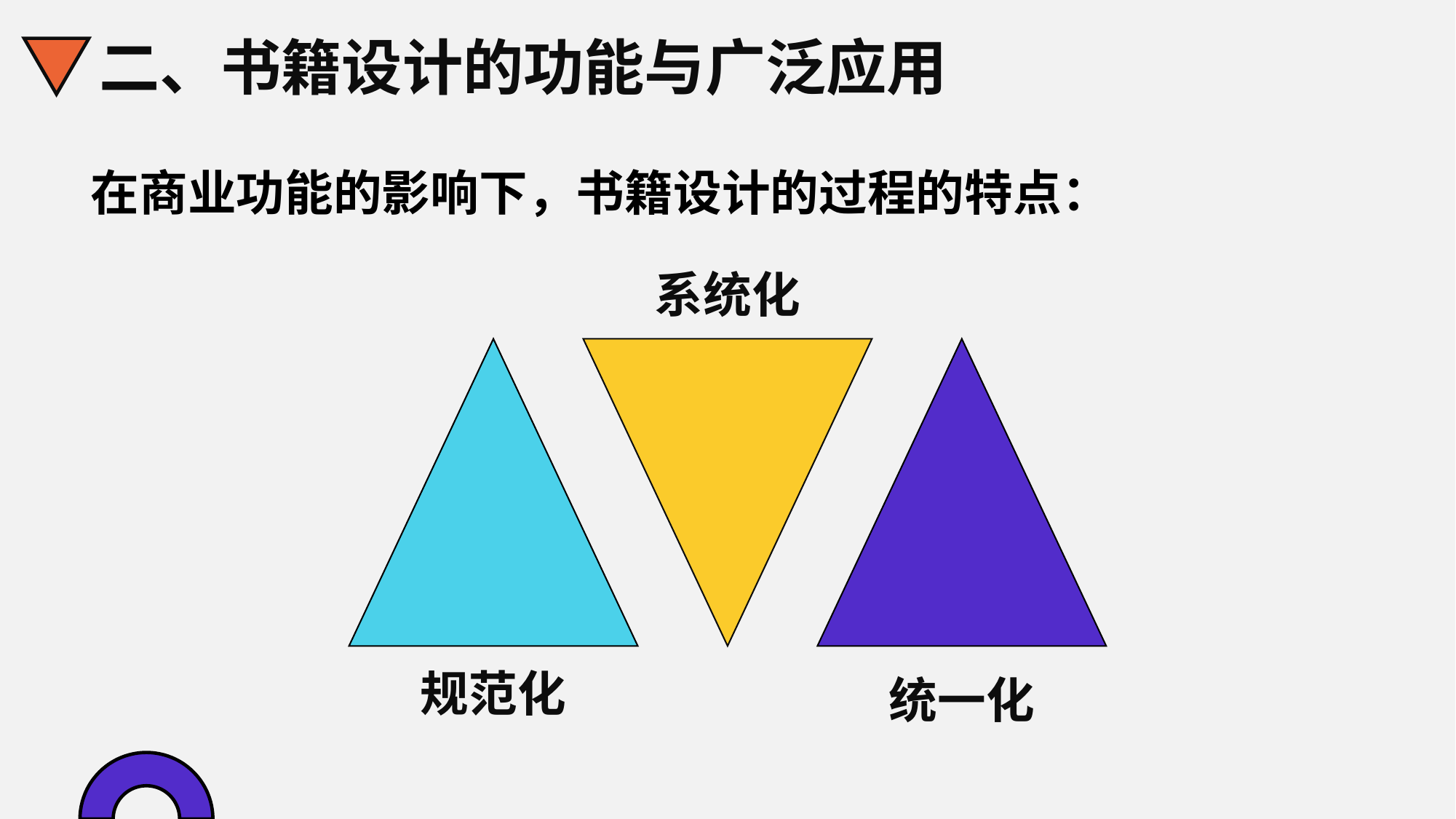

二、书籍设计的功能与广泛应用

在商业功能的影响下，书籍设计的过程的特点：
系统化

规范化
统一化